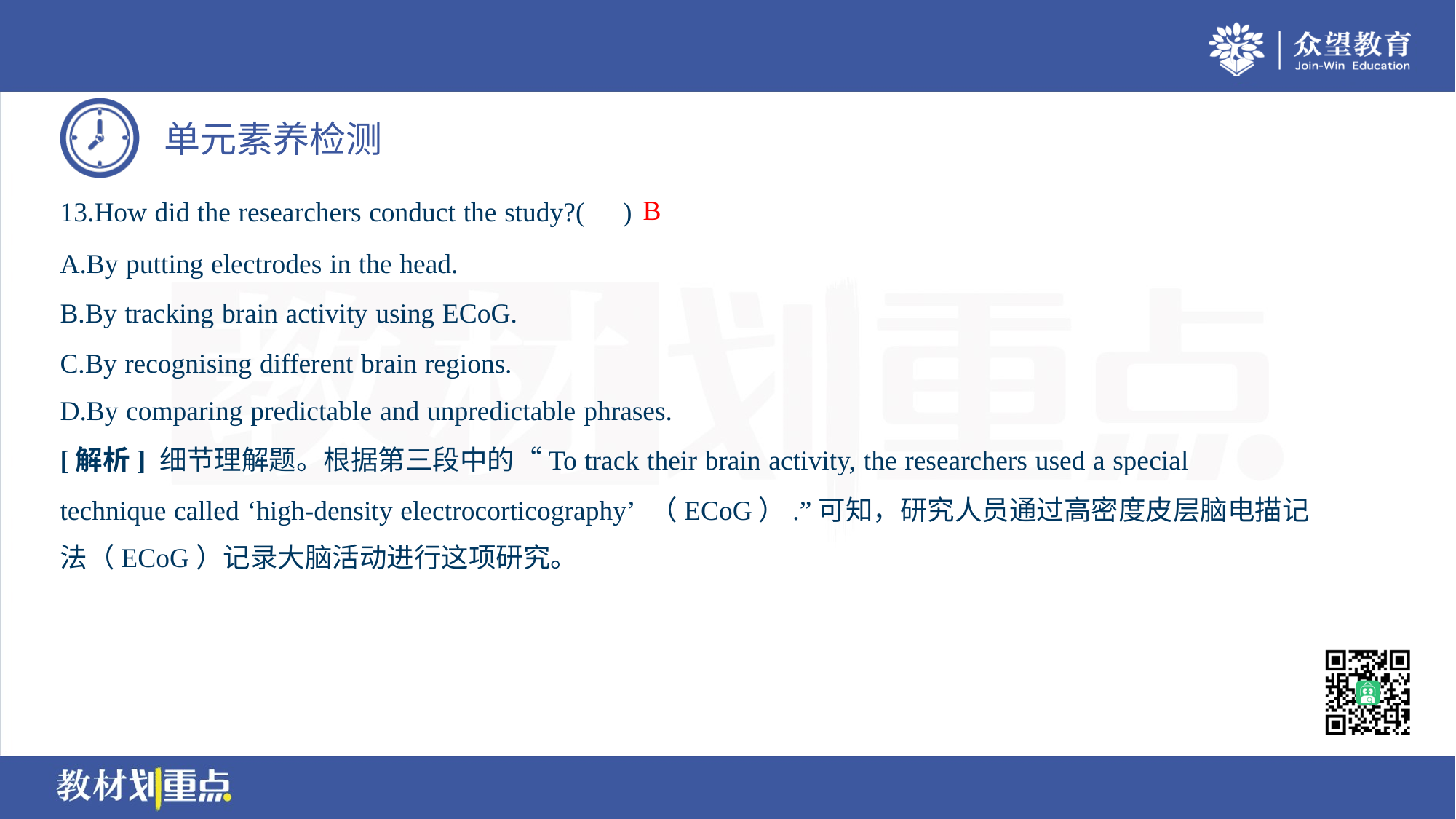

B
13.How did the researchers conduct the study?(     )
A.By putting electrodes in the head.
B.By tracking brain activity using ECoG.
C.By recognising different brain regions.
D.By comparing predictable and unpredictable phrases.
[解析] 细节理解题。根据第三段中的“To track their brain activity, the researchers used a special
technique called ‘high-density electrocorticography’ （ECoG）.”可知，研究人员通过高密度皮层脑电描记
法（ECoG）记录大脑活动进行这项研究。